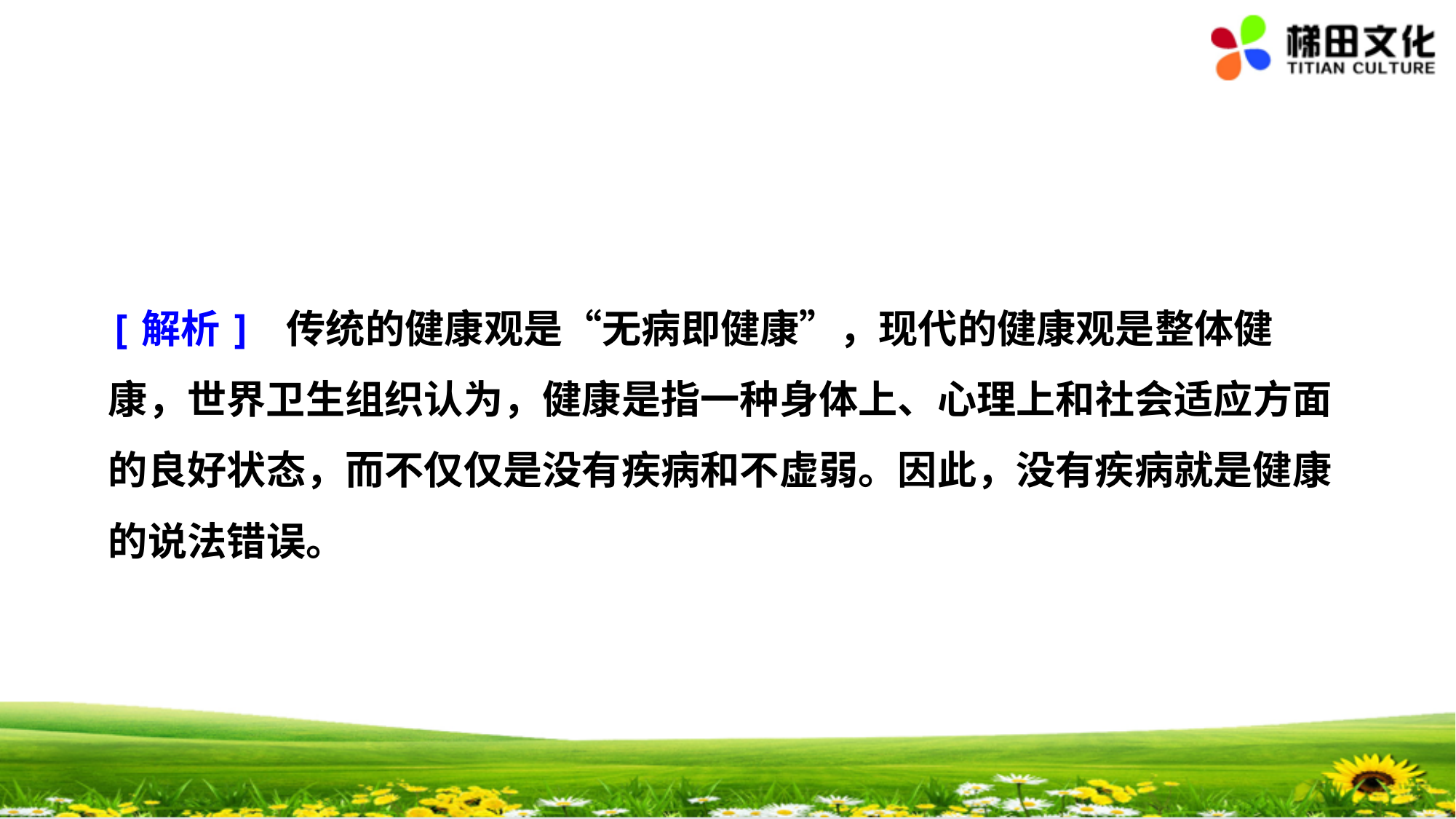

[解析] 传统的健康观是“无病即健康”，现代的健康观是整体健康，世界卫生组织认为，健康是指一种身体上、心理上和社会适应方面的良好状态，而不仅仅是没有疾病和不虚弱。因此，没有疾病就是健康的说法错误。